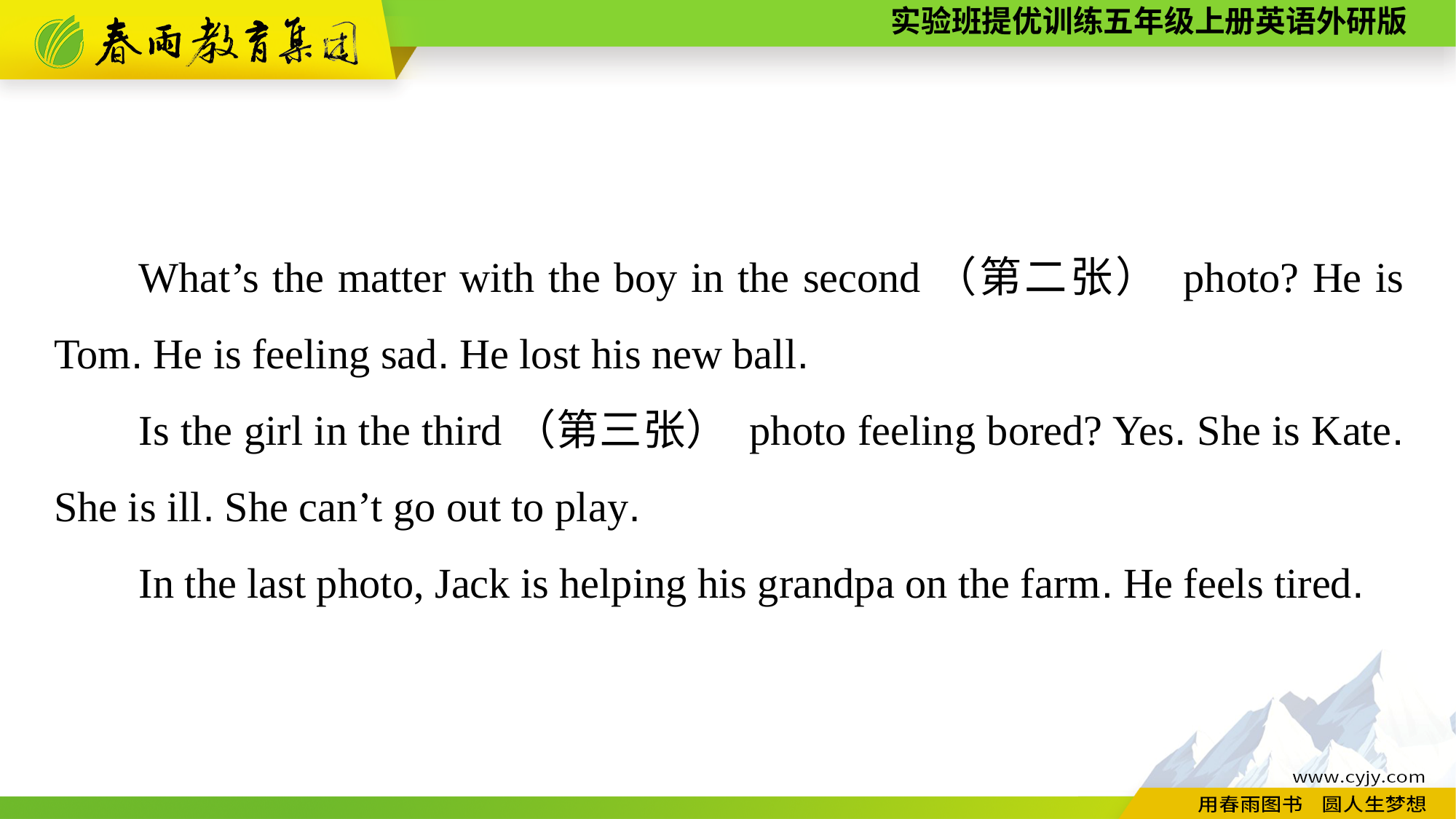

What’s the matter with the boy in the second（第二张） photo? He is Tom. He is feeling sad. He lost his new ball.
Is the girl in the third（第三张） photo feeling bored? Yes. She is Kate. She is ill. She can’t go out to play.
In the last photo, Jack is helping his grandpa on the farm. He feels tired.